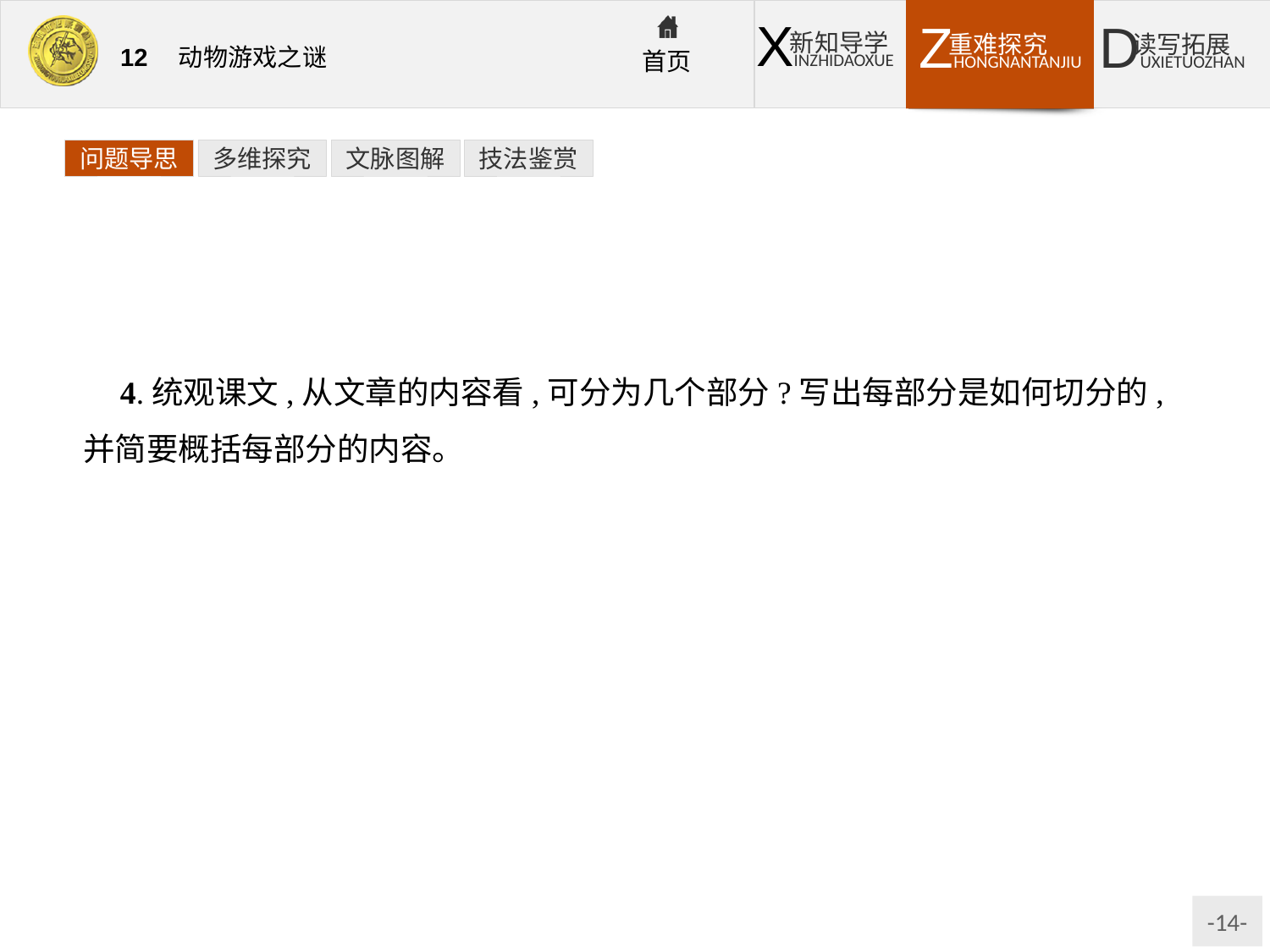

问题导思
多维探究
文脉图解
技法鉴赏
4.统观课文,从文章的内容看,可分为几个部分?写出每部分是如何切分的,并简要概括每部分的内容。
提示:①第一部分(第1-4段),动物的各种游戏行为。②第二部分(第5-8段),动物游戏的多种类型。③第三部分(第9-14段),游戏原因的各种假说。④第四部分(第15段),游戏之谜有待深入研究。